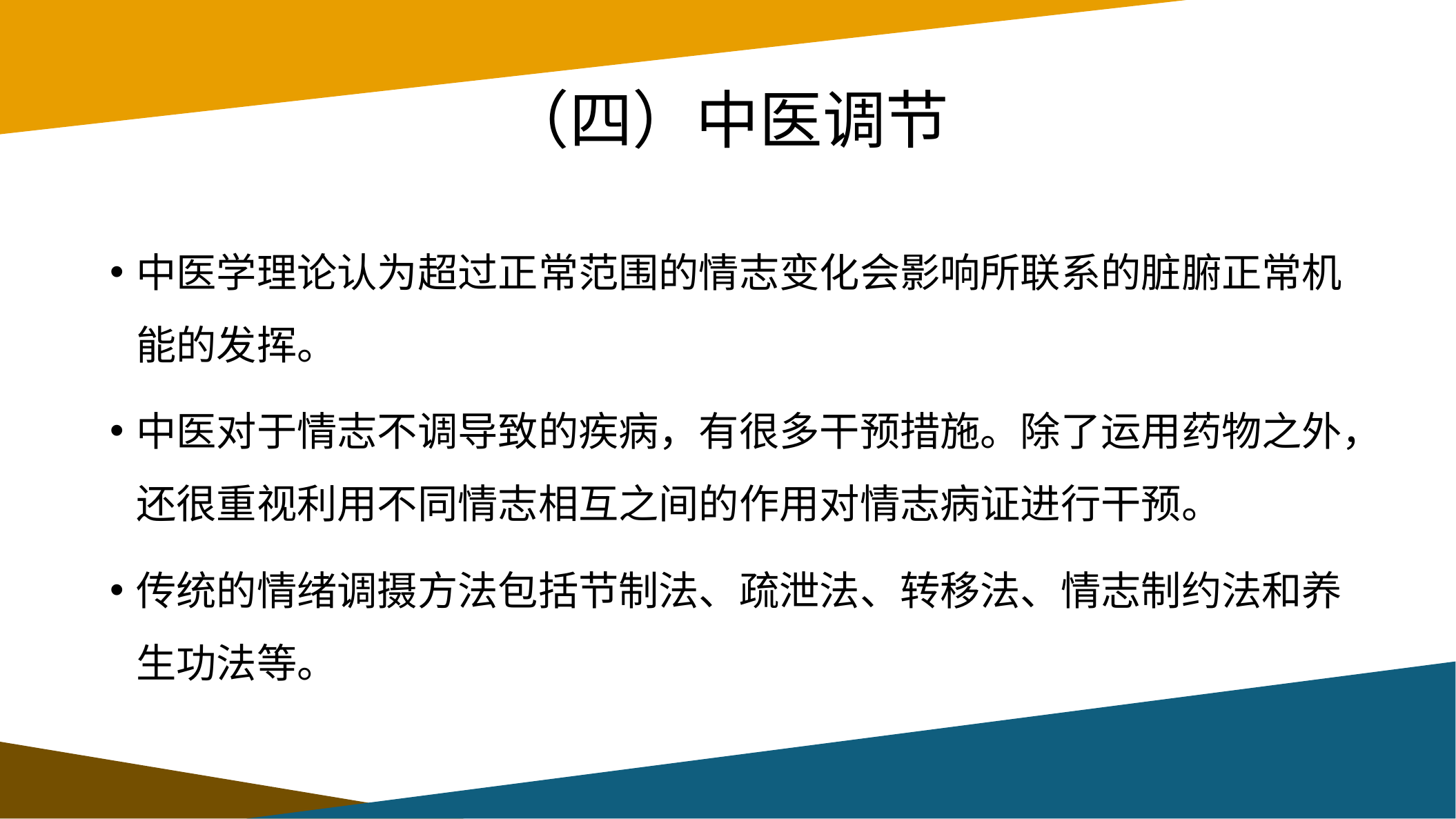

# （四）中医调节
中医学理论认为超过正常范围的情志变化会影响所联系的脏腑正常机能的发挥。
中医对于情志不调导致的疾病，有很多干预措施。除了运用药物之外，还很重视利用不同情志相互之间的作用对情志病证进行干预。
传统的情绪调摄方法包括节制法、疏泄法、转移法、情志制约法和养生功法等。